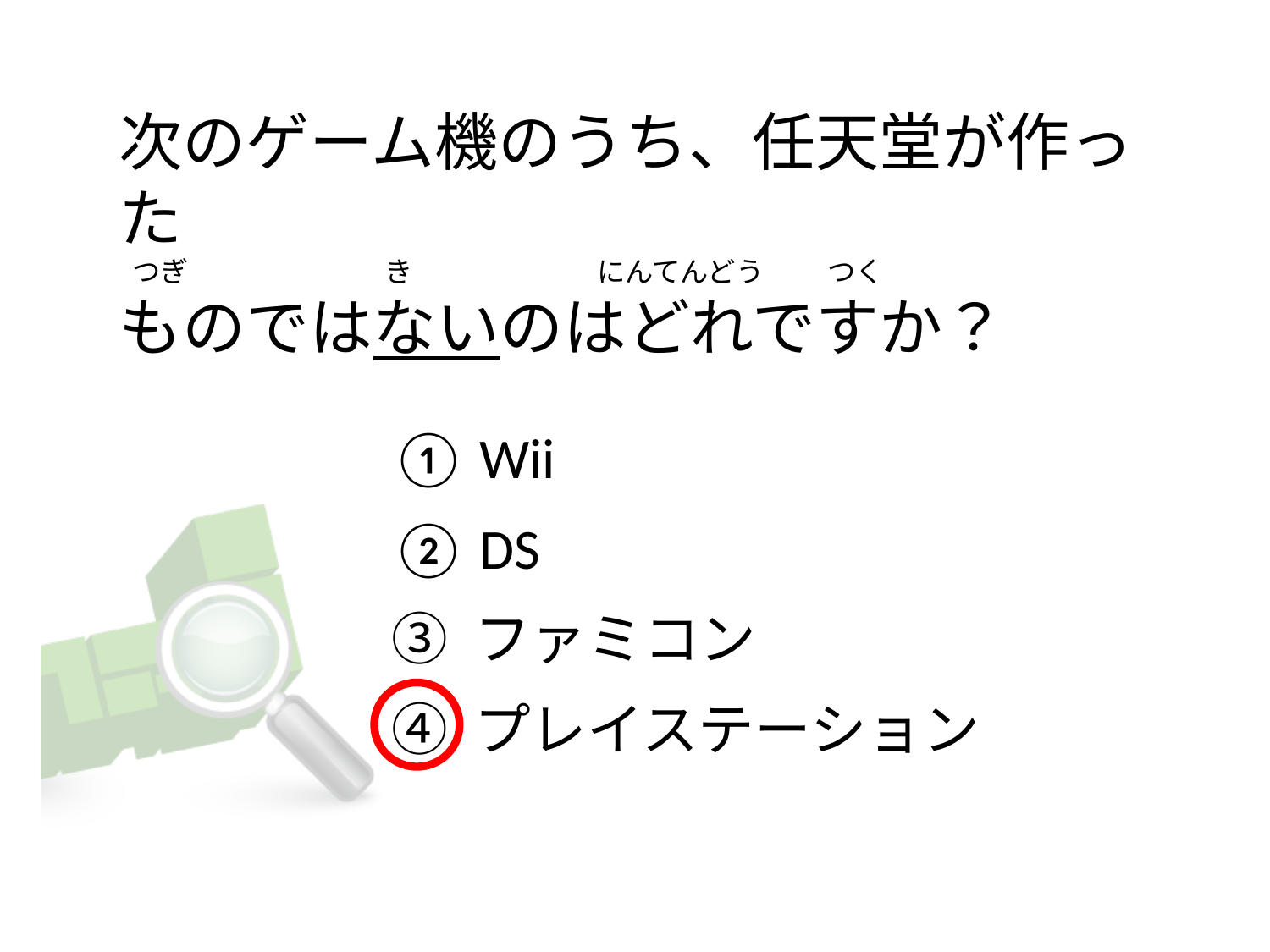

次のゲーム機のうち、任天堂が作った
 つぎ                               き                             にんてんどう          つく
ものではないのはどれですか？

① Wii
② DS
③ ファミコン
④ プレイステーション